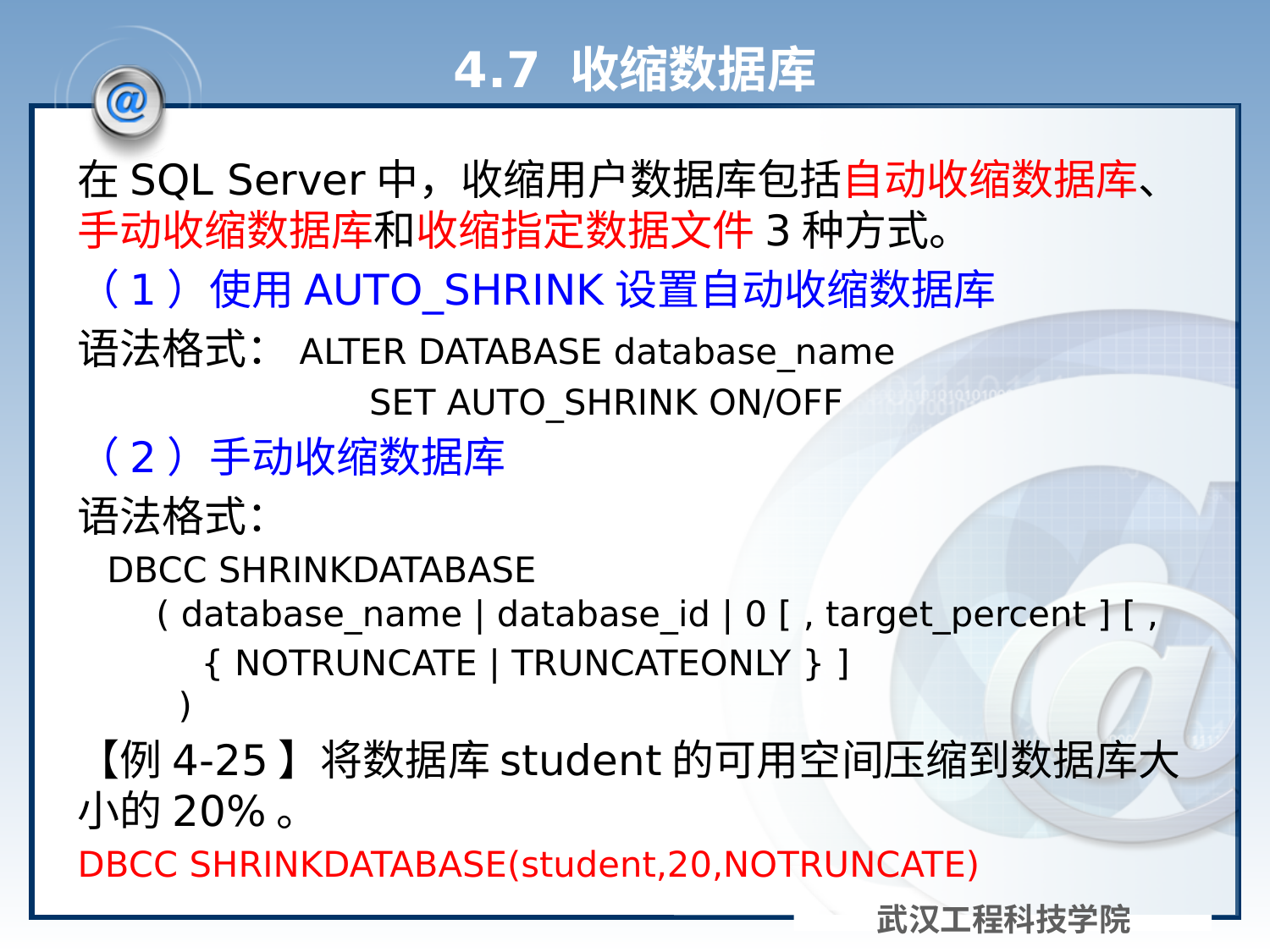

# 4.7 收缩数据库
在SQL Server中，收缩用户数据库包括自动收缩数据库、手动收缩数据库和收缩指定数据文件3种方式。
（1）使用AUTO_SHRINK设置自动收缩数据库
语法格式：ALTER DATABASE database_name
                          SET AUTO_SHRINK ON/OFF
（2）手动收缩数据库
语法格式：
  DBCC SHRINKDATABASE
       ( database_name | database_id | 0 [ , target_percent ] [ ,
           { NOTRUNCATE | TRUNCATEONLY } ]
         )
【例4-25】将数据库student的可用空间压缩到数据库大小的20%。
DBCC SHRINKDATABASE(student,20,NOTRUNCATE)

武汉工程科技学院